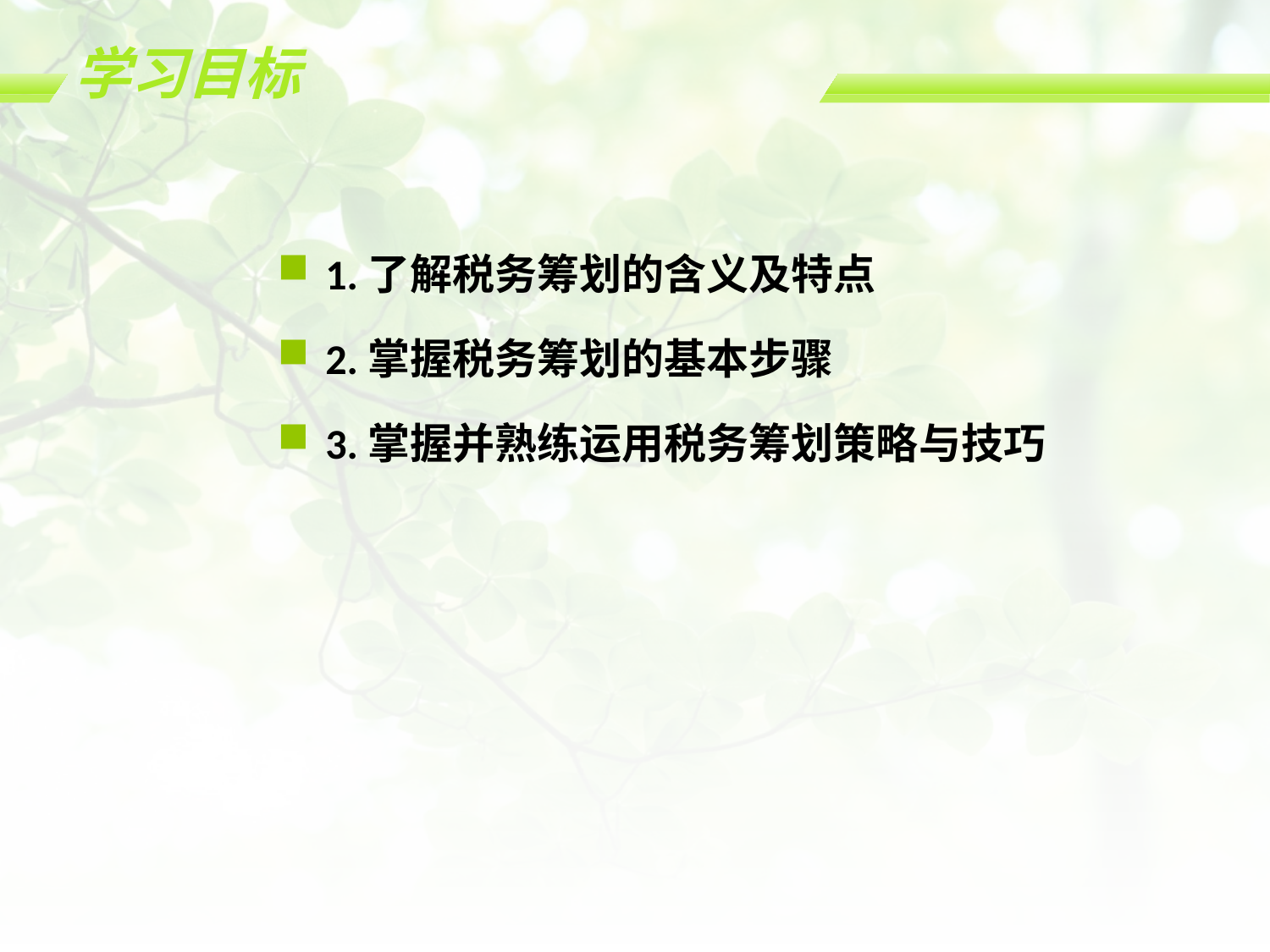

# 学习目标
1.了解税务筹划的含义及特点
2.掌握税务筹划的基本步骤
3.掌握并熟练运用税务筹划策略与技巧